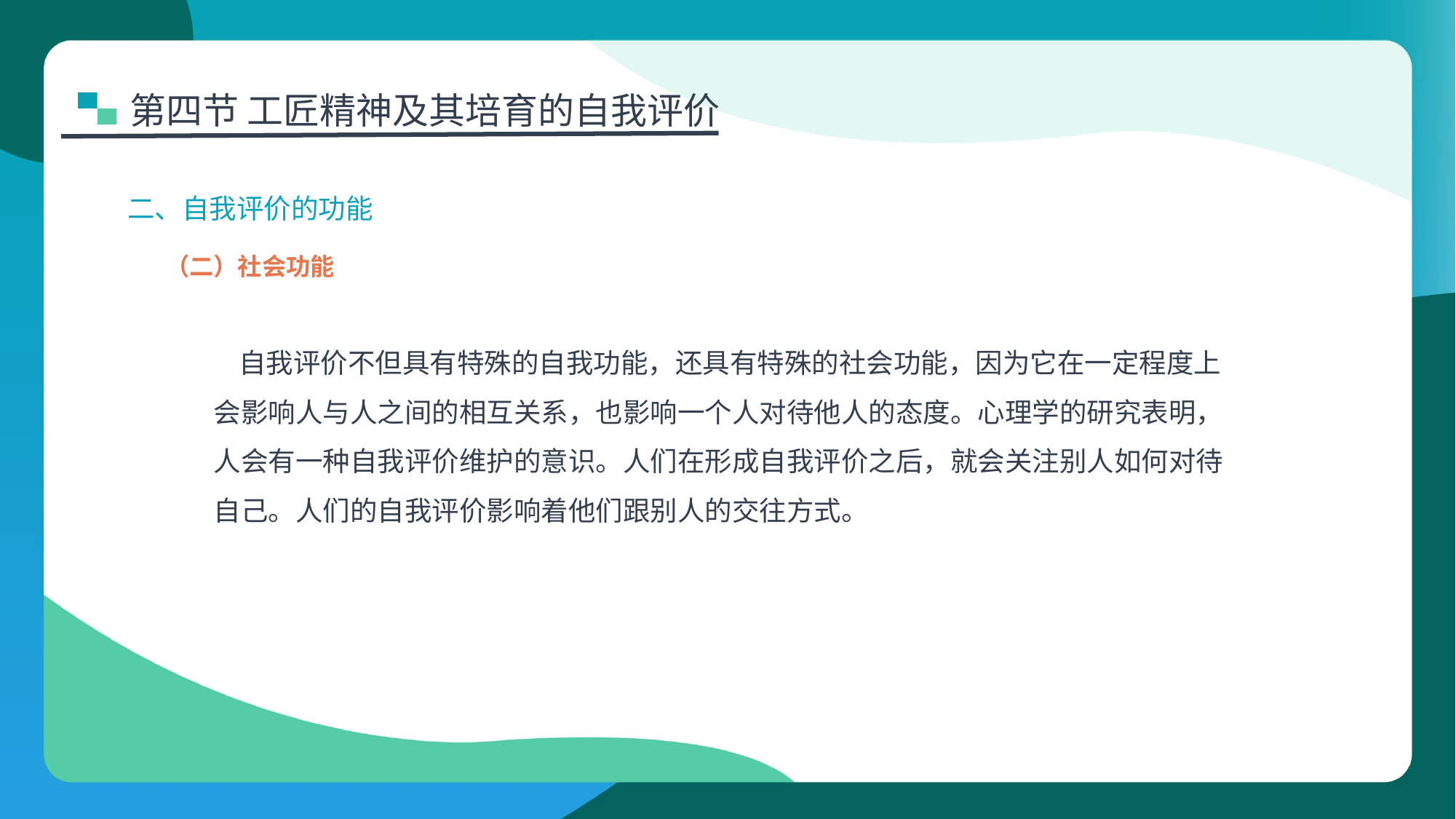

第四节 工匠精神及其培育的自我评价

二、自我评价的功能
（二）社会功能
   自我评价不但具有特殊的自我功能，还具有特殊的社会功能，因为它在一定程度上会影响人与人之间的相互关系，也影响一个人对待他人的态度。心理学的研究表明，人会有一种自我评价维护的意识。人们在形成自我评价之后，就会关注别人如何对待自己。人们的自我评价影响着他们跟别人的交往方式。